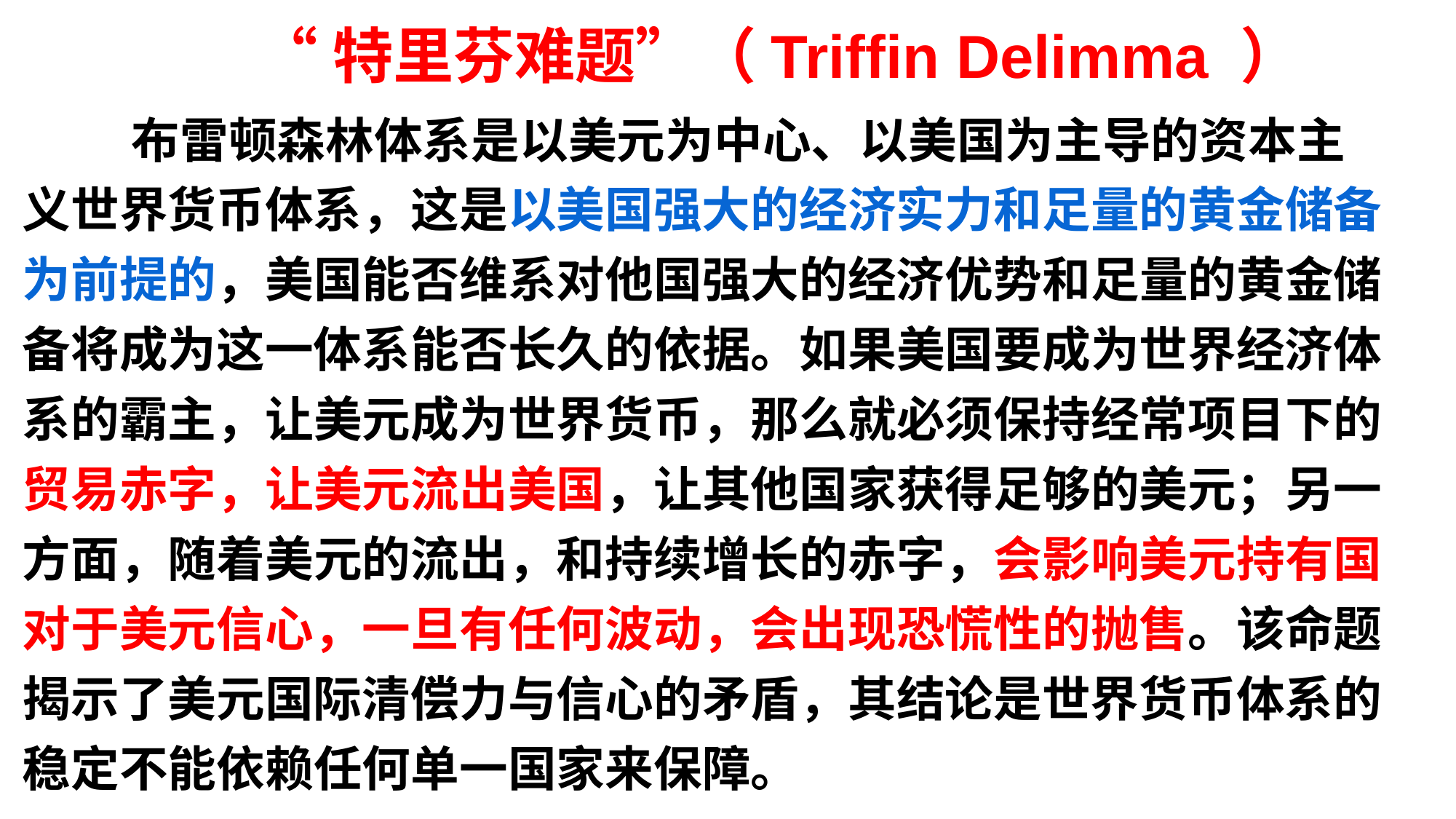

# “特里芬难题”（Triffin Delimma ）
	布雷顿森林体系是以美元为中心、以美国为主导的资本主义世界货币体系，这是以美国强大的经济实力和足量的黄金储备为前提的，美国能否维系对他国强大的经济优势和足量的黄金储备将成为这一体系能否长久的依据。如果美国要成为世界经济体系的霸主，让美元成为世界货币，那么就必须保持经常项目下的贸易赤字，让美元流出美国，让其他国家获得足够的美元；另一方面，随着美元的流出，和持续增长的赤字，会影响美元持有国对于美元信心，一旦有任何波动，会出现恐慌性的抛售。该命题揭示了美元国际清偿力与信心的矛盾，其结论是世界货币体系的稳定不能依赖任何单一国家来保障。